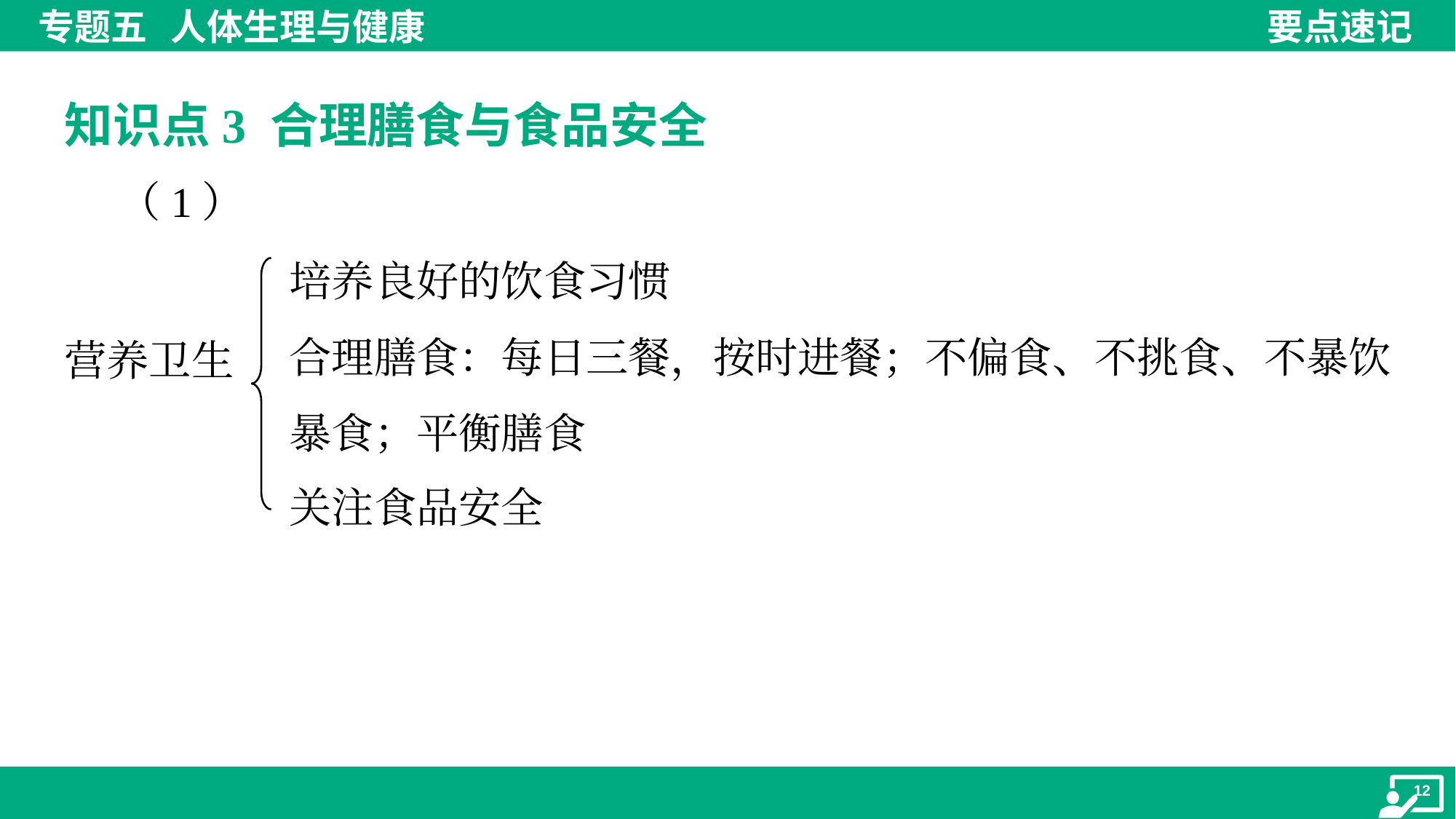

知识点3 合理膳食与食品安全
    （1）
培养良好的饮食习惯
合理膳食：每日三餐，按时进餐；不偏食、不挑食、不暴饮暴食；平衡膳食
关注食品安全

营养卫生